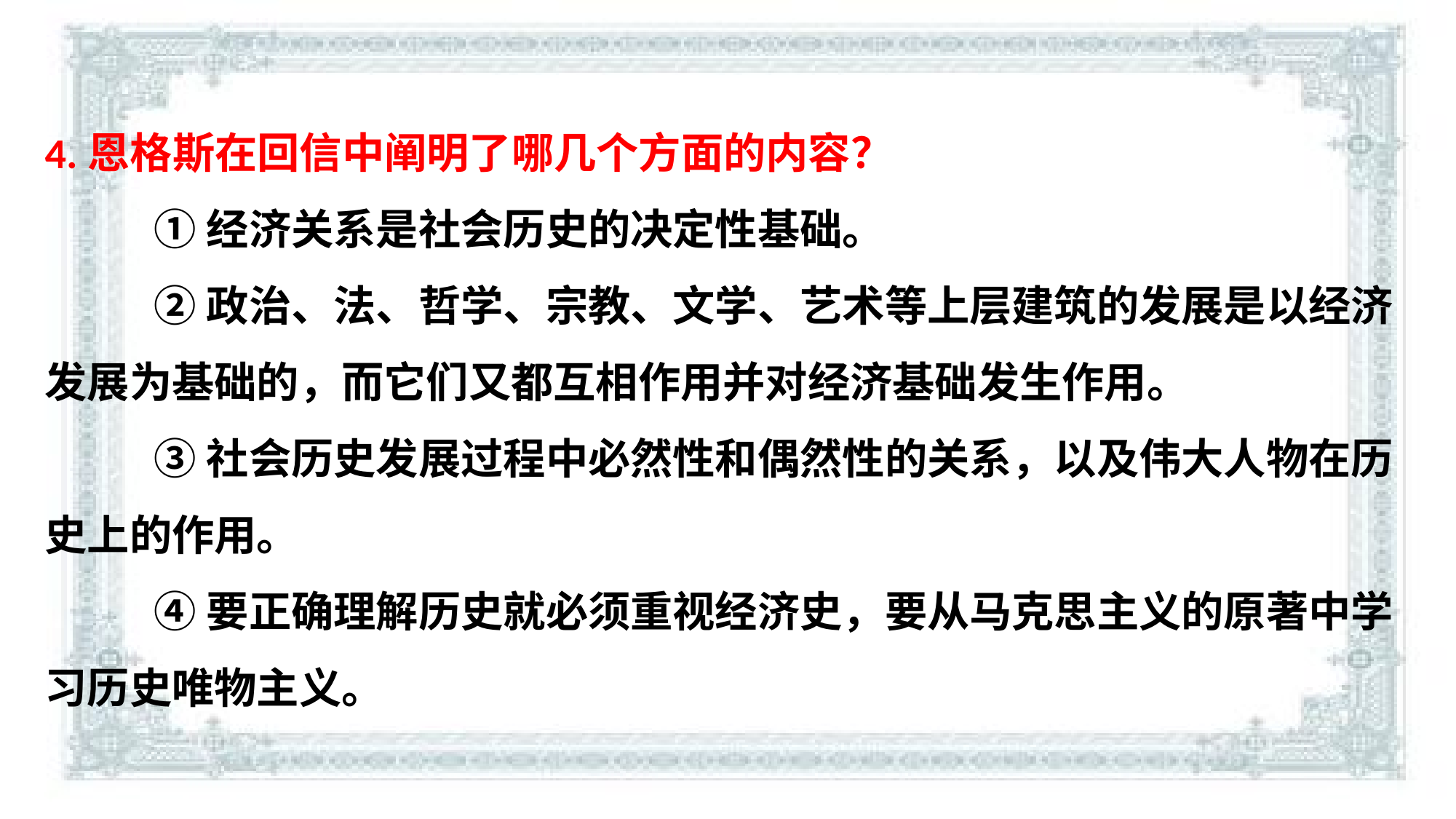

4.恩格斯在回信中阐明了哪几个方面的内容？
	①经济关系是社会历史的决定性基础。
	②政治、法、哲学、宗教、文学、艺术等上层建筑的发展是以经济发展为基础的，而它们又都互相作用并对经济基础发生作用。
	③社会历史发展过程中必然性和偶然性的关系，以及伟大人物在历史上的作用。
	④要正确理解历史就必须重视经济史，要从马克思主义的原著中学习历史唯物主义。